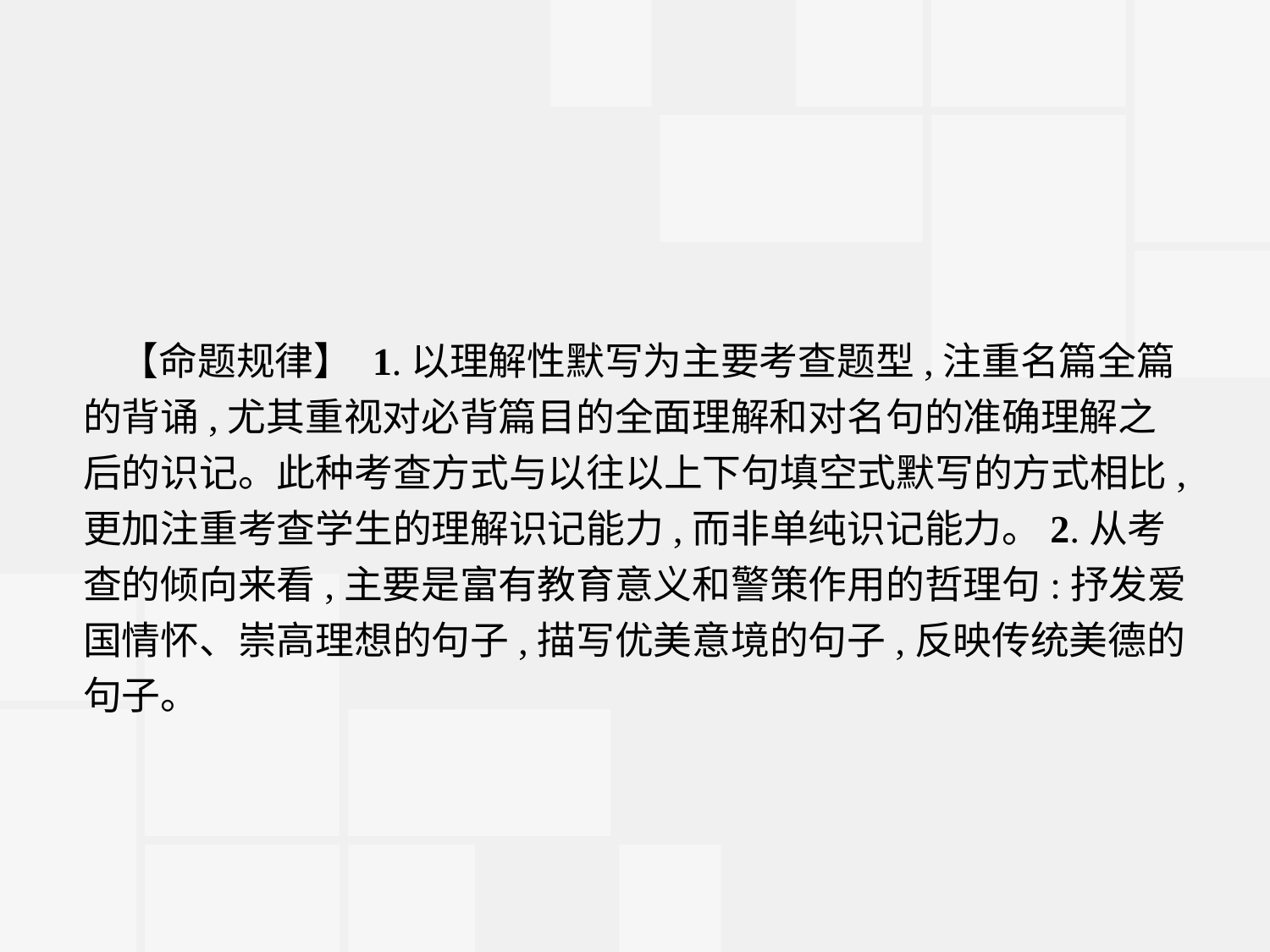

【命题规律】 1.以理解性默写为主要考查题型,注重名篇全篇的背诵,尤其重视对必背篇目的全面理解和对名句的准确理解之后的识记。此种考查方式与以往以上下句填空式默写的方式相比,更加注重考查学生的理解识记能力,而非单纯识记能力。2.从考查的倾向来看,主要是富有教育意义和警策作用的哲理句:抒发爱国情怀、崇高理想的句子,描写优美意境的句子,反映传统美德的句子。